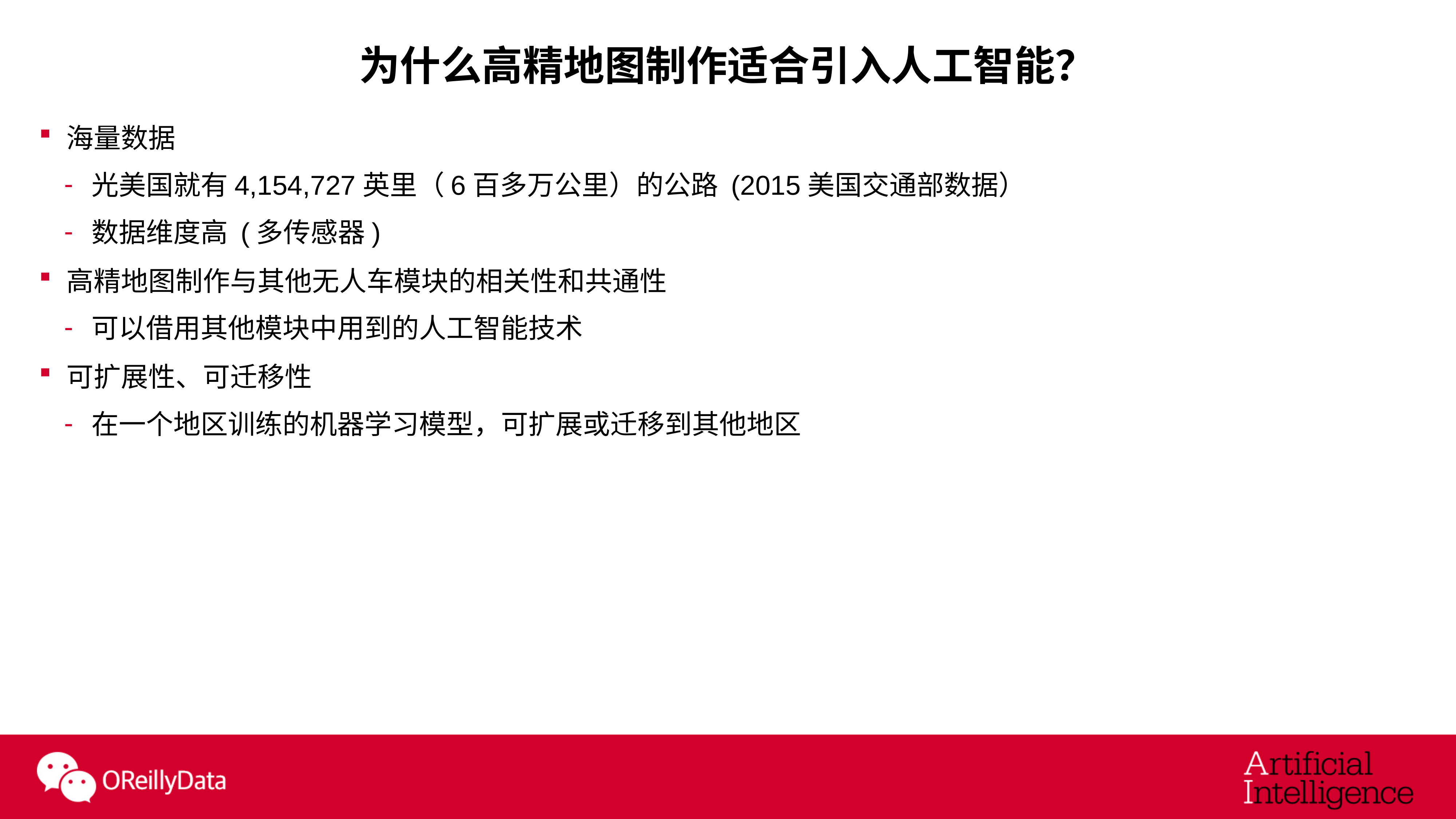

# 为什么高精地图制作适合引入人工智能？
海量数据
光美国就有4,154,727英里（6百多万公里）的公路 (2015美国交通部数据）
数据维度高 (多传感器)
高精地图制作与其他无人车模块的相关性和共通性
可以借用其他模块中用到的人工智能技术
可扩展性、可迁移性
在一个地区训练的机器学习模型，可扩展或迁移到其他地区